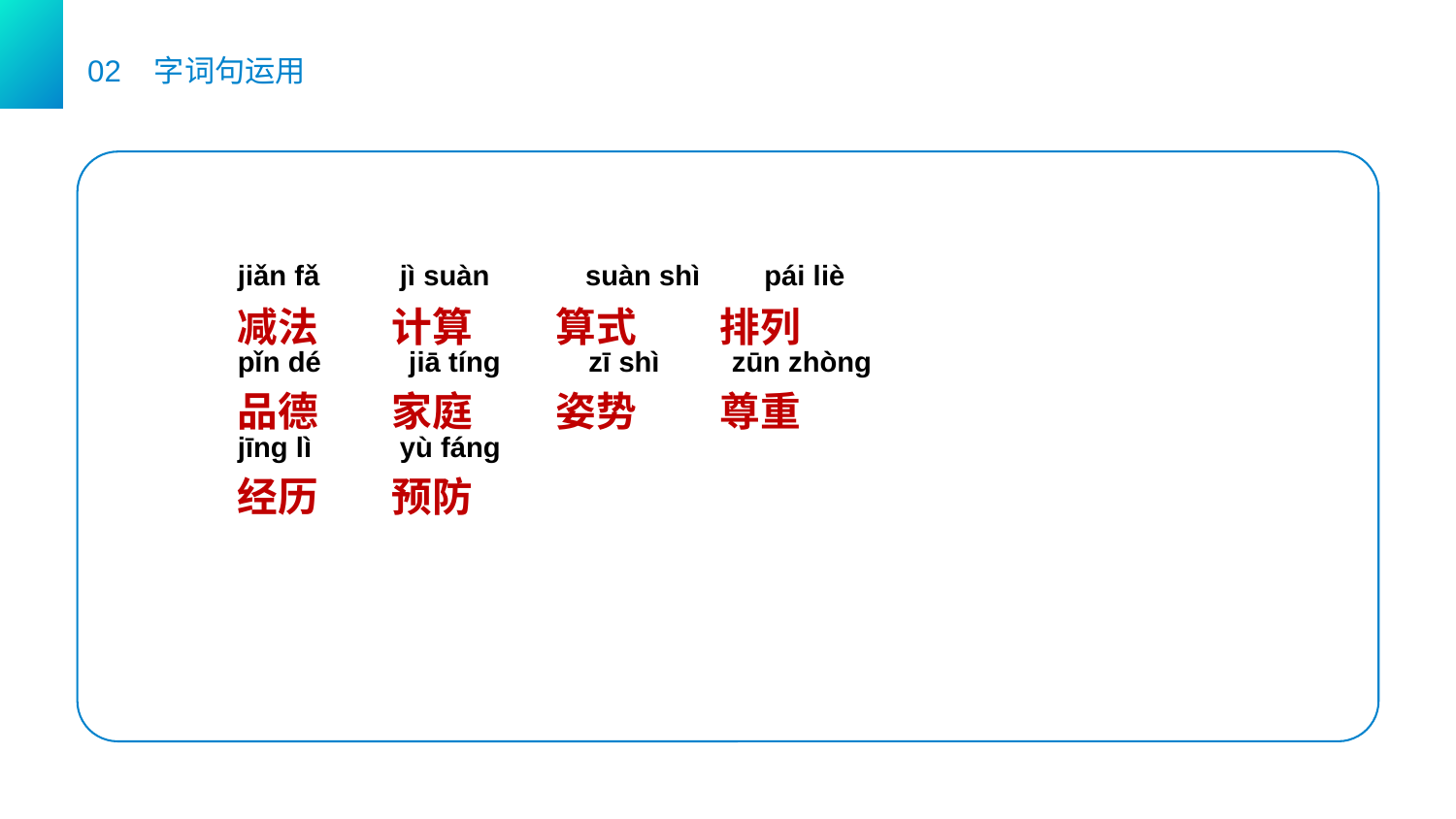

02   字词句运用

jiǎn fǎ          jì suàn            suàn shì        pái liè
pǐn dé           jiā tínɡ           zī shì         zūn zhònɡ
jīnɡ lì           yù fánɡ
减法        计算         算式         排列
品德        家庭         姿势         尊重
经历        预防